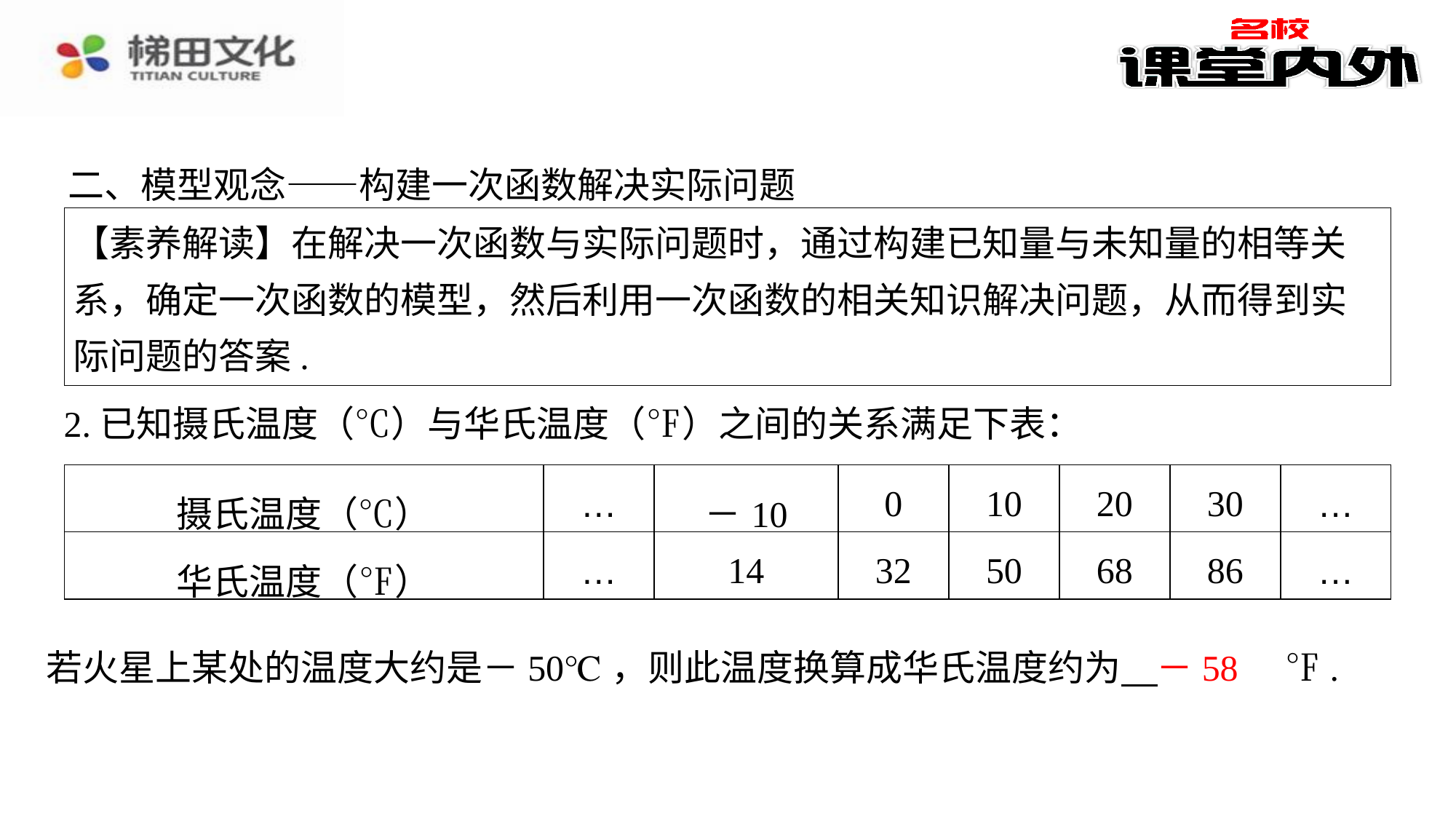

二、模型观念——构建一次函数解决实际问题
【素养解读】在解决一次函数与实际问题时，通过构建已知量与未知量的相等关系，确定一次函数的模型，然后利用一次函数的相关知识解决问题，从而得到实际问题的答案.
2.已知摄氏温度（℃）与华氏温度（℉）之间的关系满足下表：
| 摄氏温度（℃） | … | －10 | 0 | 10 | 20 | 30 | … |
| --- | --- | --- | --- | --- | --- | --- | --- |
| 华氏温度（℉） | … | 14 | 32 | 50 | 68 | 86 | … |
－58
若火星上某处的温度大约是－50℃，则此温度换算成华氏温度约为 　－58　⁠℉.